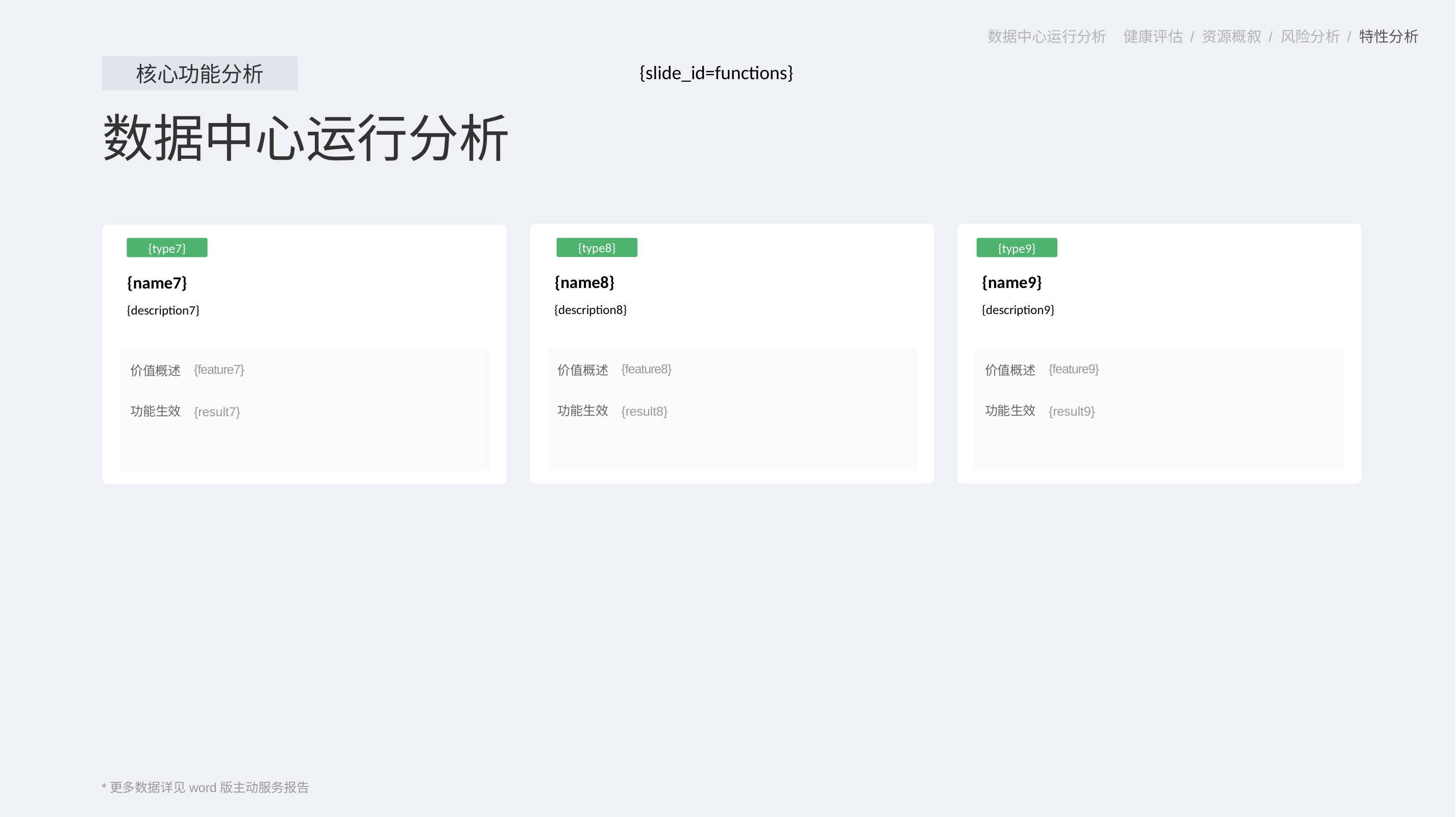

数据中心运行分析     健康评估 / 资源概叙 / 风险分析 / 特性分析
核心功能分析
{slide_id=functions}
数据中心运行分析

{name8}
{description8}
{feature8}
价值概述
功能生效
{result8}

{name9}
{description9}
{feature9}
价值概述
功能生效
{result9}

{name7}
{description7}
{feature7}
价值概述
功能生效
{result7}
{type8}
{type7}
{type9}
*更多数据详见word版主动服务报告